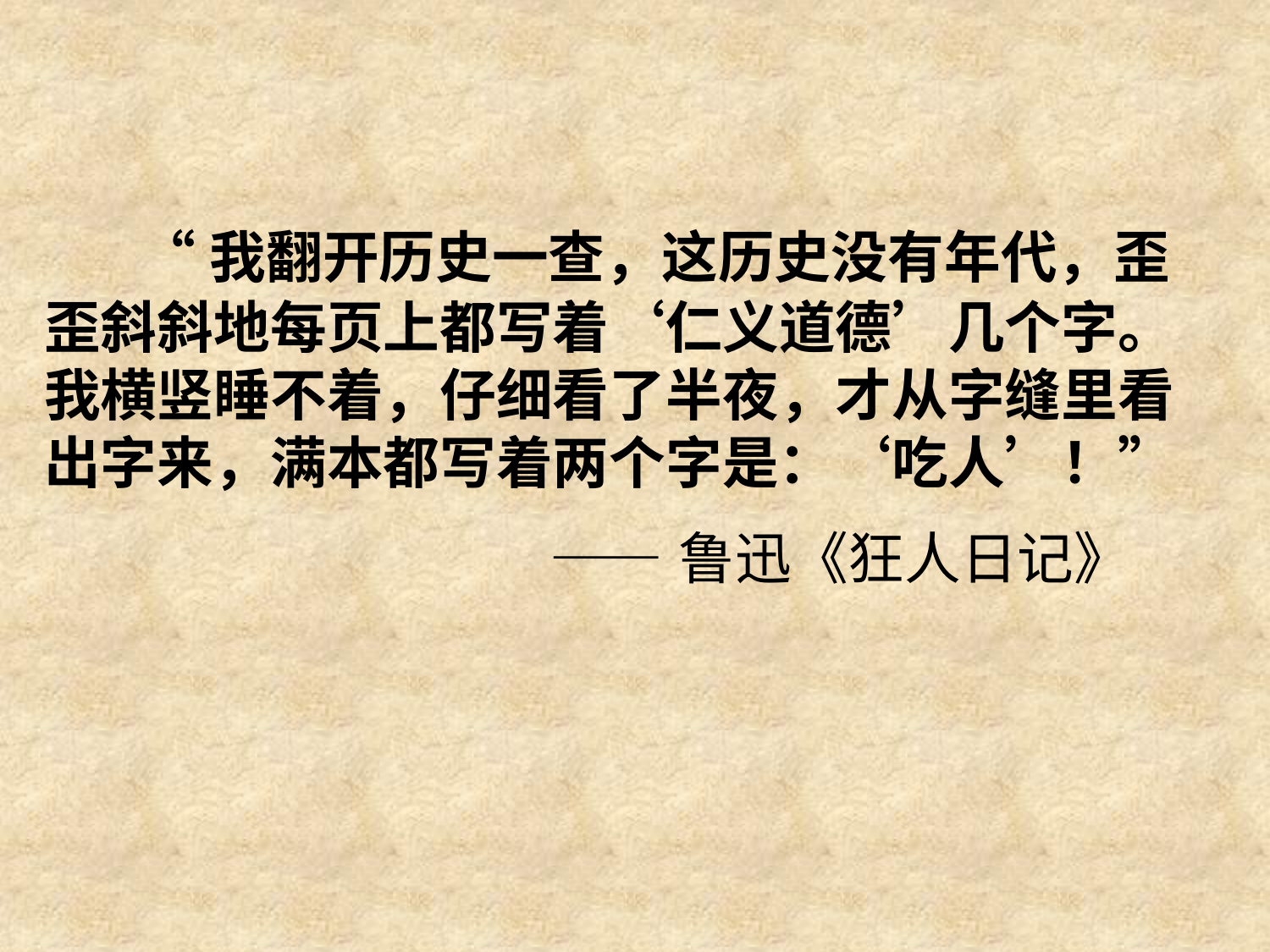

“我翻开历史一查，这历史没有年代，歪歪斜斜地每页上都写着‘仁义道德’几个字。我横竖睡不着，仔细看了半夜，才从字缝里看出字来，满本都写着两个字是：‘吃人’！”
                                        ——鲁迅《狂人日记》